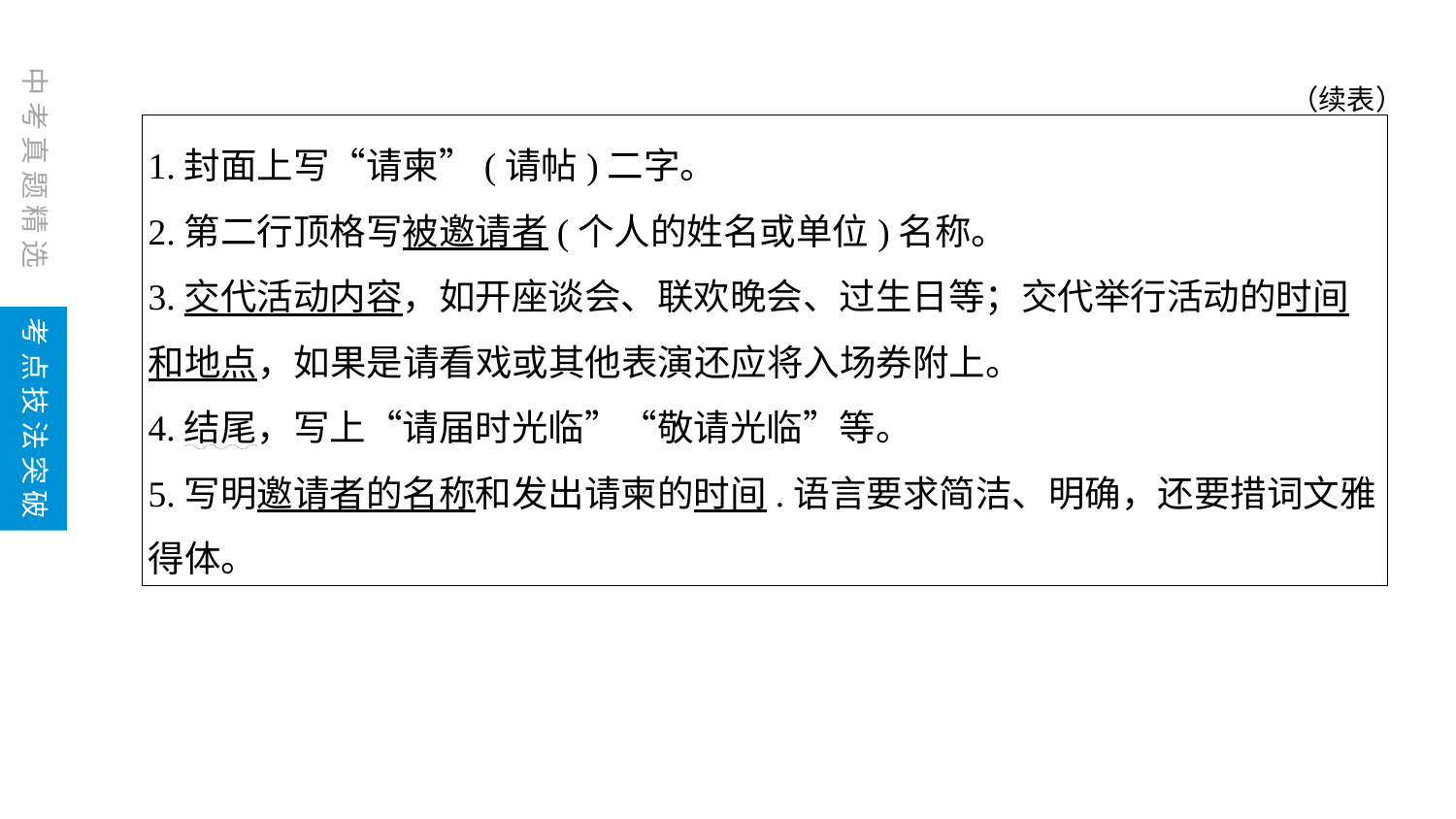

（续表）
1.封面上写“请柬”(请帖)二字。
2.第二行顶格写被邀请者(个人的姓名或单位)名称。
3.交代活动内容，如开座谈会、联欢晚会、过生日等；交代举行活动的时间和地点，如果是请看戏或其他表演还应将入场券附上。
4.结尾，写上“请届时光临”“敬请光临”等。
5.写明邀请者的名称和发出请柬的时间.语言要求简洁、明确，还要措词文雅得体。